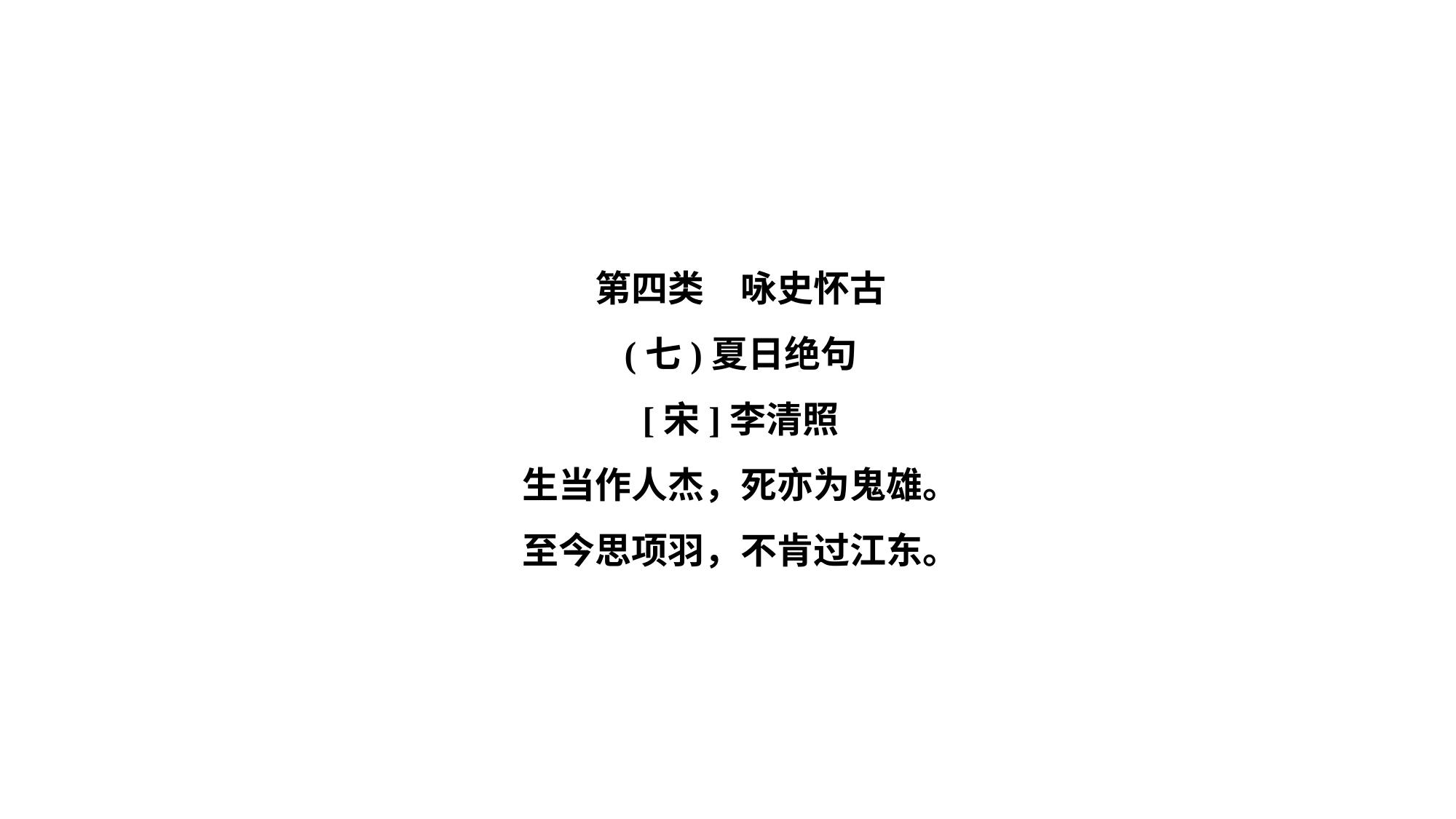

第四类　咏史怀古
(七)夏日绝句
[宋]李清照
生当作人杰，死亦为鬼雄。
至今思项羽，不肯过江东。